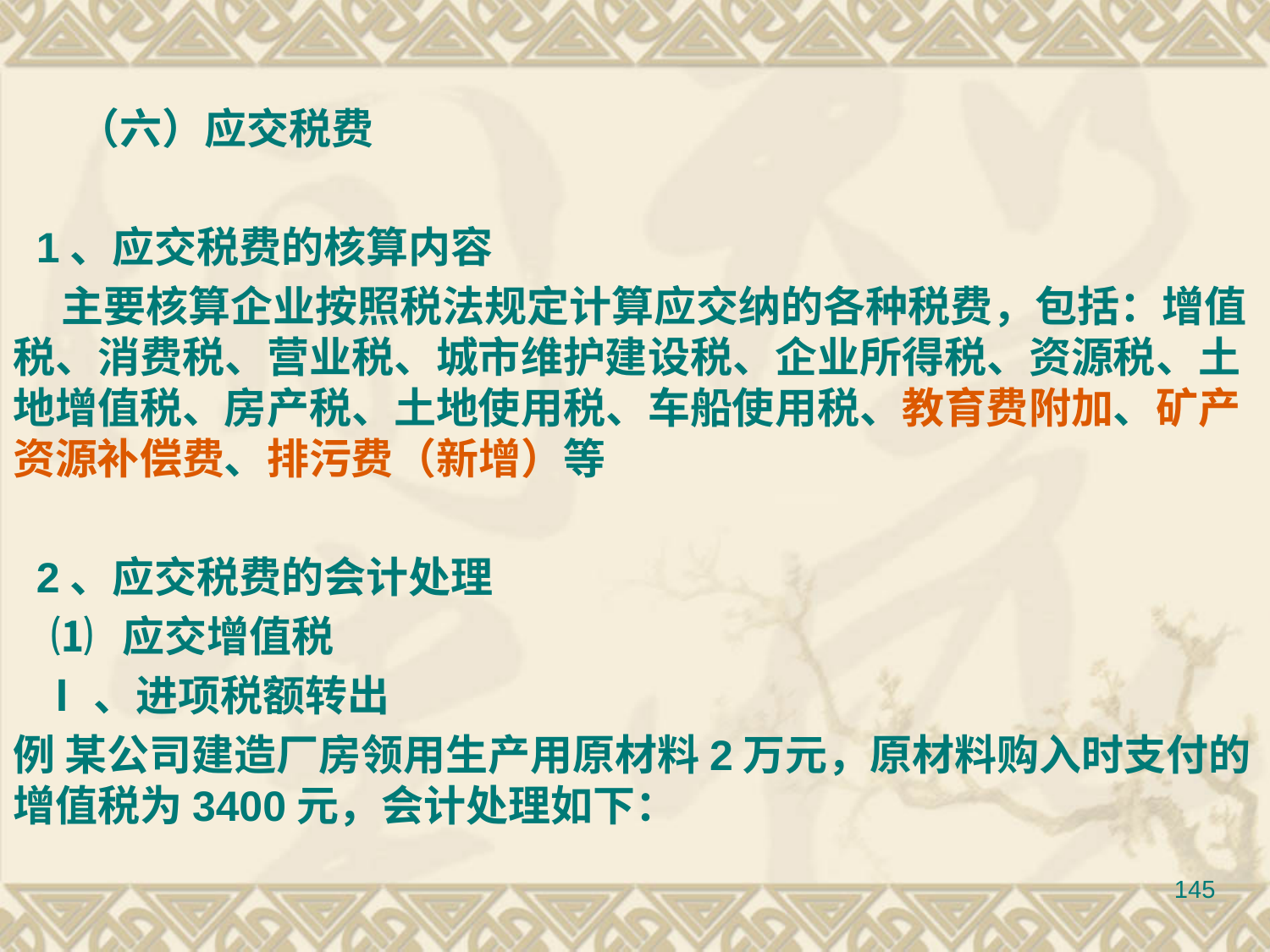

1、应交税费的核算内容
    主要核算企业按照税法规定计算应交纳的各种税费，包括：增值税、消费税、营业税、城市维护建设税、企业所得税、资源税、土地增值税、房产税、土地使用税、车船使用税、教育费附加、矿产资源补偿费、排污费（新增）等

  2、应交税费的会计处理
    ⑴  应交增值税
   Ⅰ、进项税额转出
例 某公司建造厂房领用生产用原材料2万元，原材料购入时支付的增值税为3400元，会计处理如下：

（六）应交税费
145